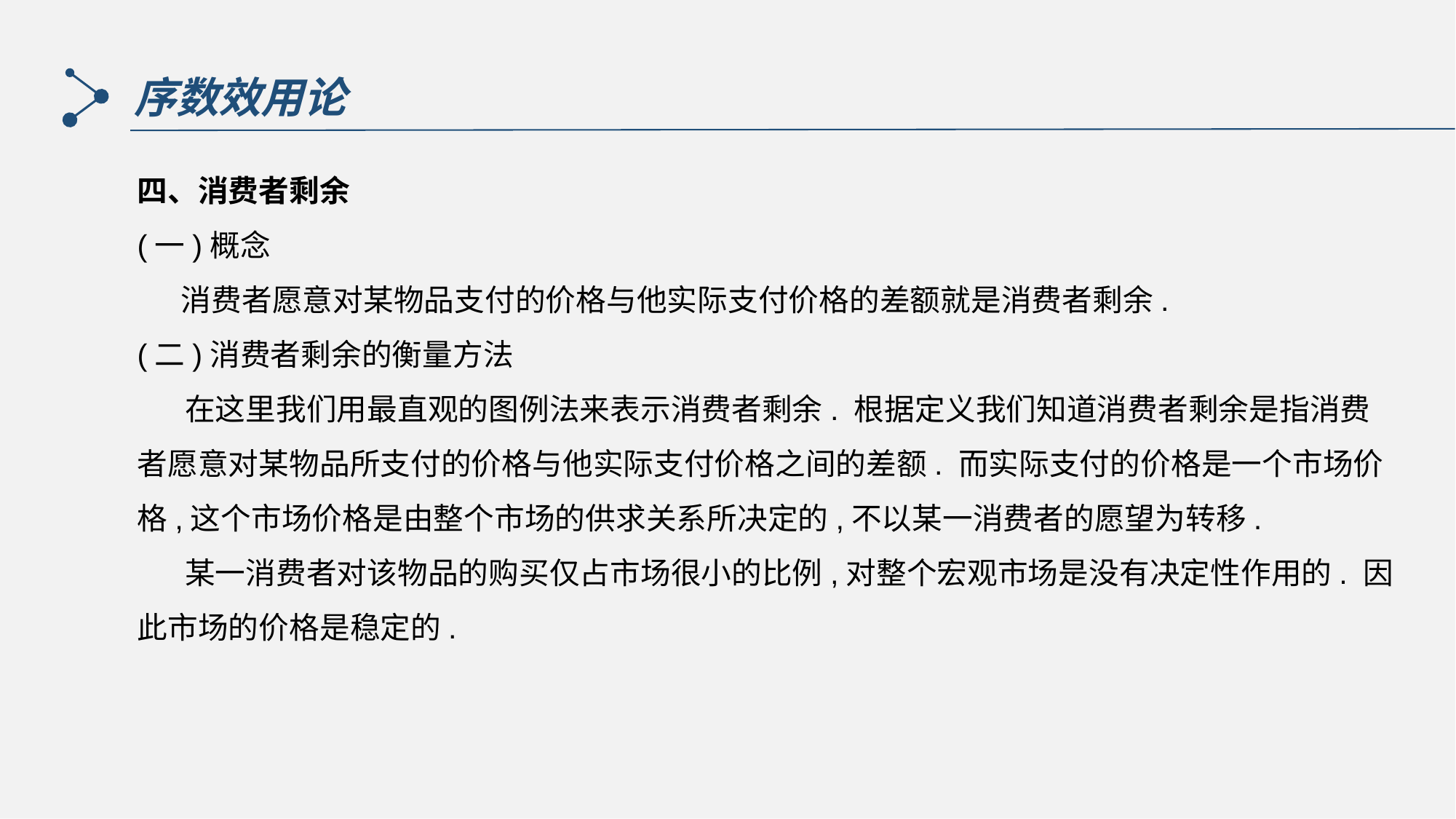

序数效用论
四、消费者剩余
(一)概念
 　 消费者愿意对某物品支付的价格与他实际支付价格的差额就是消费者剩余.
(二)消费者剩余的衡量方法
      在这里我们用最直观的图例法来表示消费者剩余. 根据定义我们知道消费者剩余是指消费者愿意对某物品所支付的价格与他实际支付价格之间的差额. 而实际支付的价格是一个市场价格,这个市场价格是由整个市场的供求关系所决定的,不以某一消费者的愿望为转移.
      某一消费者对该物品的购买仅占市场很小的比例,对整个宏观市场是没有决定性作用的. 因此市场的价格是稳定的.